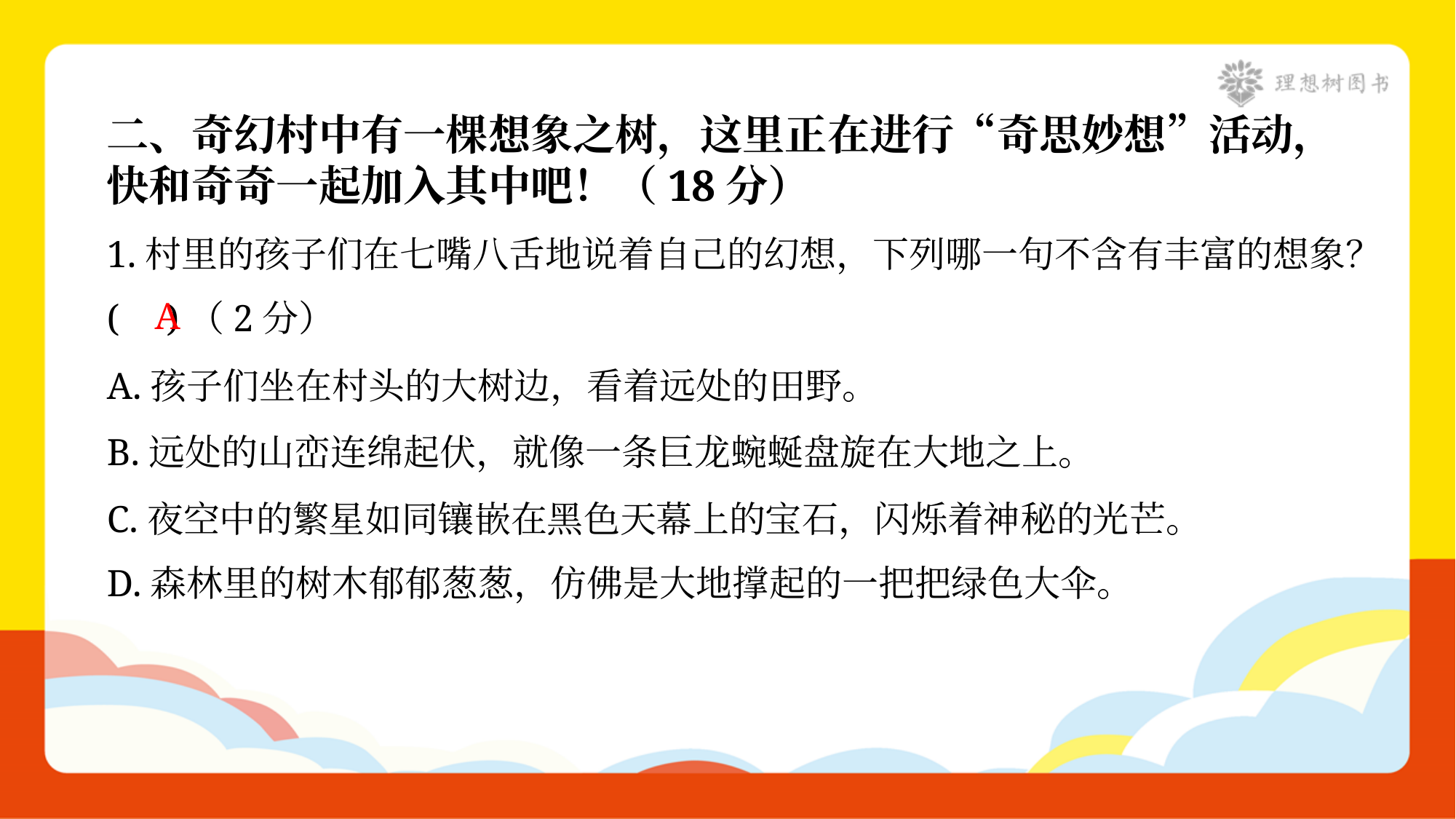

二、奇幻村中有一棵想象之树，这里正在进行“奇思妙想”活动，
快和奇奇一起加入其中吧！（18分）
1.村里的孩子们在七嘴八舌地说着自己的幻想，下列哪一句不含有丰富的想象？
(     )（2分）
A
A.孩子们坐在村头的大树边，看着远处的田野。
B.远处的山峦连绵起伏，就像一条巨龙蜿蜒盘旋在大地之上。
C.夜空中的繁星如同镶嵌在黑色天幕上的宝石，闪烁着神秘的光芒。
D.森林里的树木郁郁葱葱，仿佛是大地撑起的一把把绿色大伞。